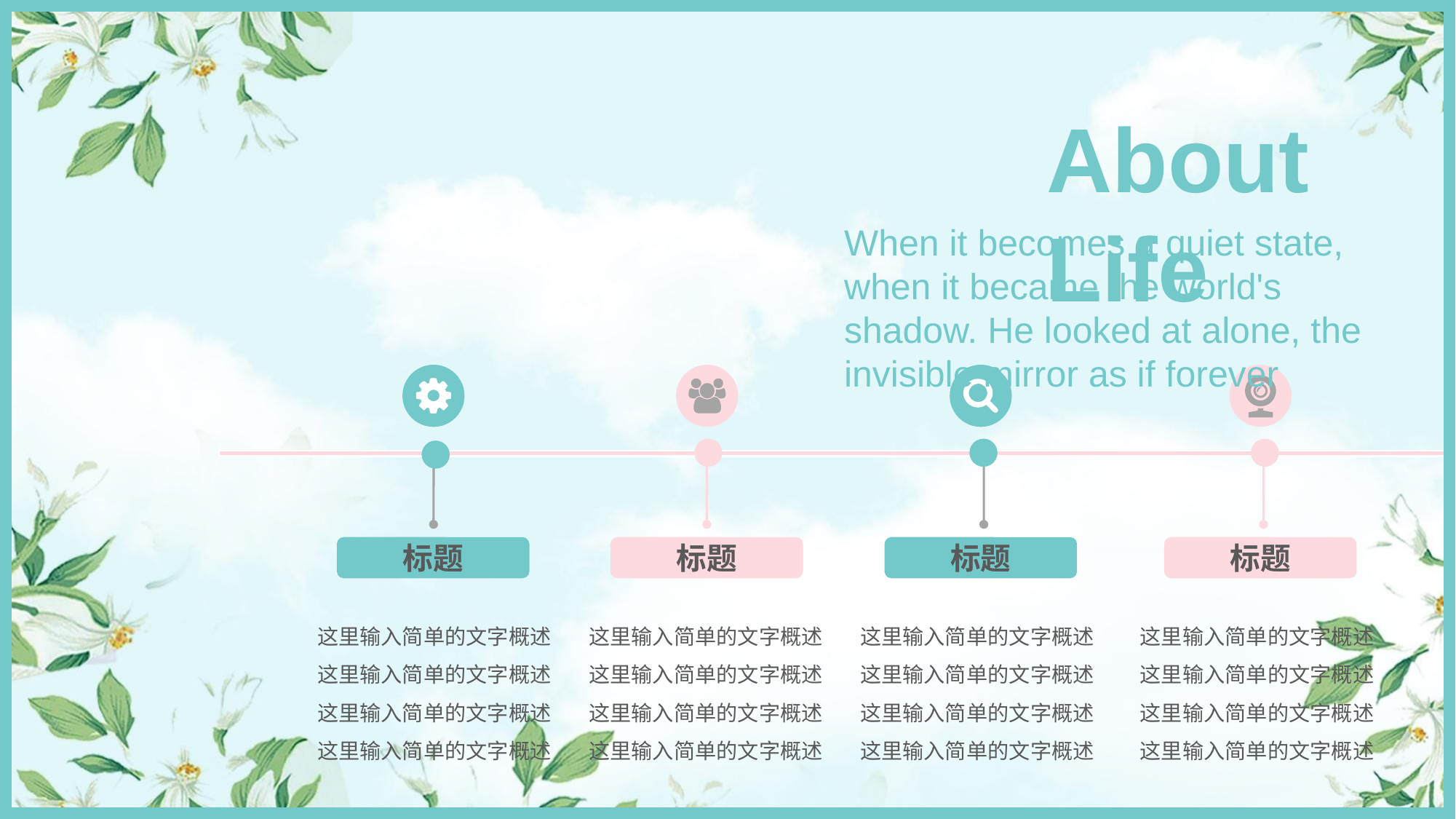

About  Life
When it becomes a quiet state, when it became the world's shadow. He looked at alone, the invisible mirror as if forever

标题
标题
标题
标题
这里输入简单的文字概述
这里输入简单的文字概述
这里输入简单的文字概述
这里输入简单的文字概述
这里输入简单的文字概述
这里输入简单的文字概述
这里输入简单的文字概述
这里输入简单的文字概述
这里输入简单的文字概述
这里输入简单的文字概述
这里输入简单的文字概述
这里输入简单的文字概述
这里输入简单的文字概述
这里输入简单的文字概述
这里输入简单的文字概述
这里输入简单的文字概述